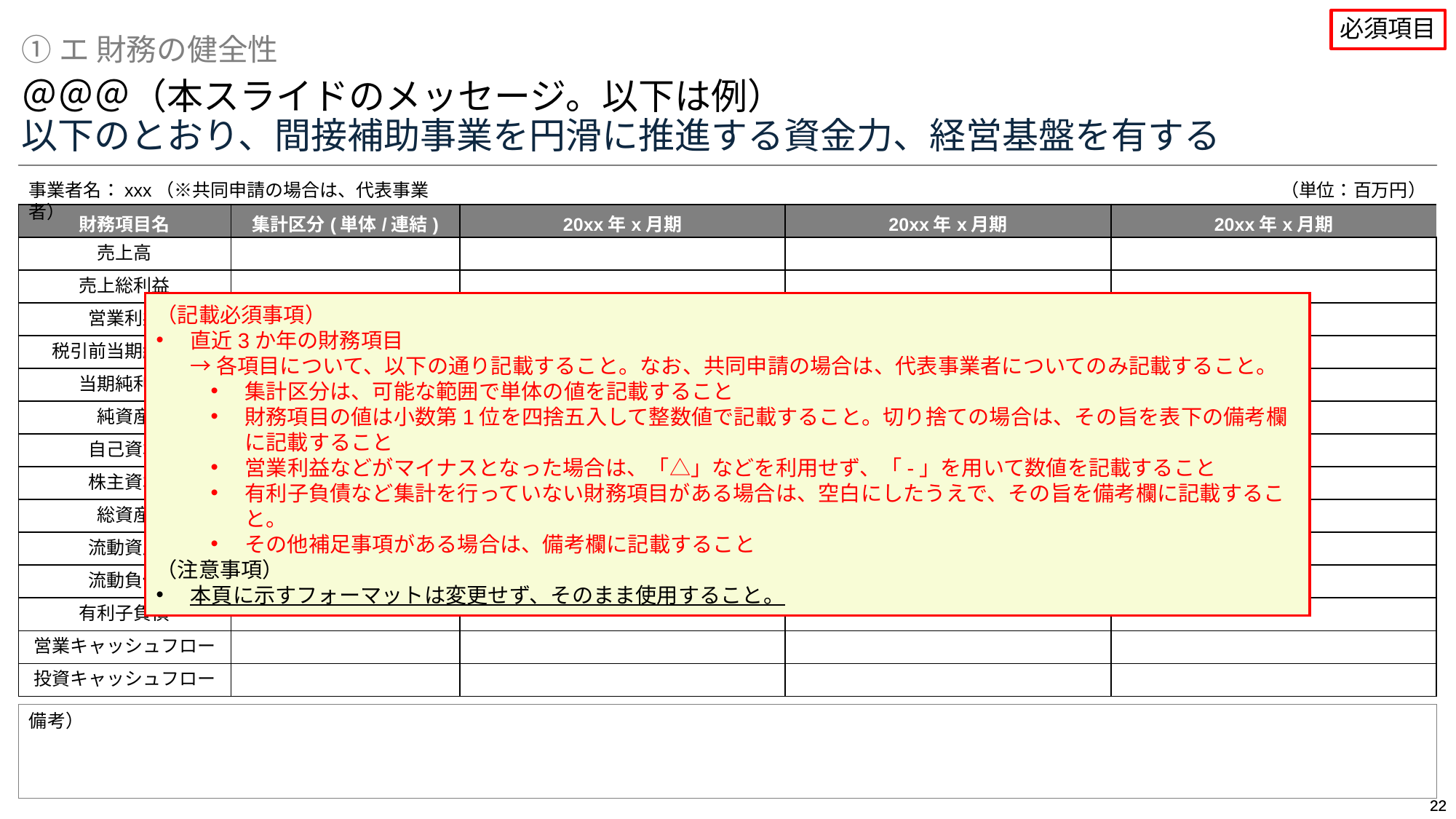

必須項目
①エ 財務の健全性
＠＠＠（本スライドのメッセージ。以下は例）
以下のとおり、間接補助事業を円滑に推進する資金力、経営基盤を有する
事業者名：xxx（※共同申請の場合は、代表事業者）
（単位：百万円）
| 財務項目名 | 集計区分(単体/連結) | 20xx年x月期 | 20xx年x月期 | 20xx年x月期 |
| --- | --- | --- | --- | --- |
| 売上高 |  |  |  |  |
| 売上総利益 |  |  |  |  |
| 営業利益 |  |  |  |  |
| 税引前当期純利益 |  |  |  |  |
| 当期純利益 |  |  |  |  |
| 純資産 |  |  |  |  |
| 自己資本 |  |  |  |  |
| 株主資本 |  |  |  |  |
| 総資産 |  |  |  |  |
| 流動資産 |  |  |  |  |
| 流動負債 |  |  |  |  |
| 有利子負債 |  |  |  |  |
| 営業キャッシュフロー |  |  |  |  |
| 投資キャッシュフロー |  |  |  |  |
（記載必須事項）
直近3か年の財務項目
→ 各項目について、以下の通り記載すること。なお、共同申請の場合は、代表事業者についてのみ記載すること。
集計区分は、可能な範囲で単体の値を記載すること
財務項目の値は小数第1位を四捨五入して整数値で記載すること。切り捨ての場合は、その旨を表下の備考欄に記載すること
営業利益などがマイナスとなった場合は、「△」などを利用せず、「-」を用いて数値を記載すること
有利子負債など集計を行っていない財務項目がある場合は、空白にしたうえで、その旨を備考欄に記載すること。
その他補足事項がある場合は、備考欄に記載すること
（注意事項）
本頁に示すフォーマットは変更せず、そのまま使用すること。
備考）